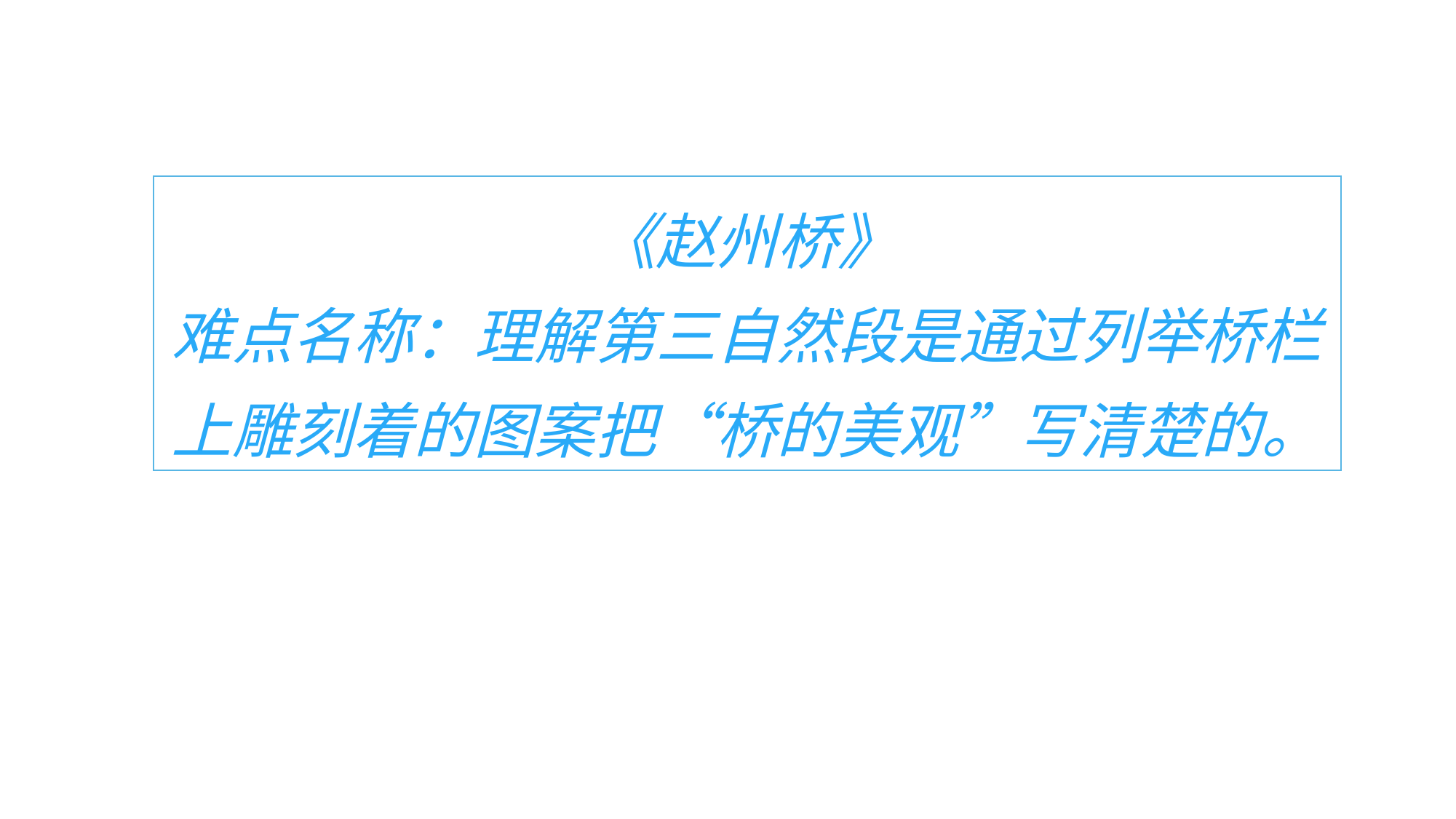

《赵州桥》
难点名称：理解第三自然段是通过列举桥栏上雕刻着的图案把“桥的美观”写清楚的。
1